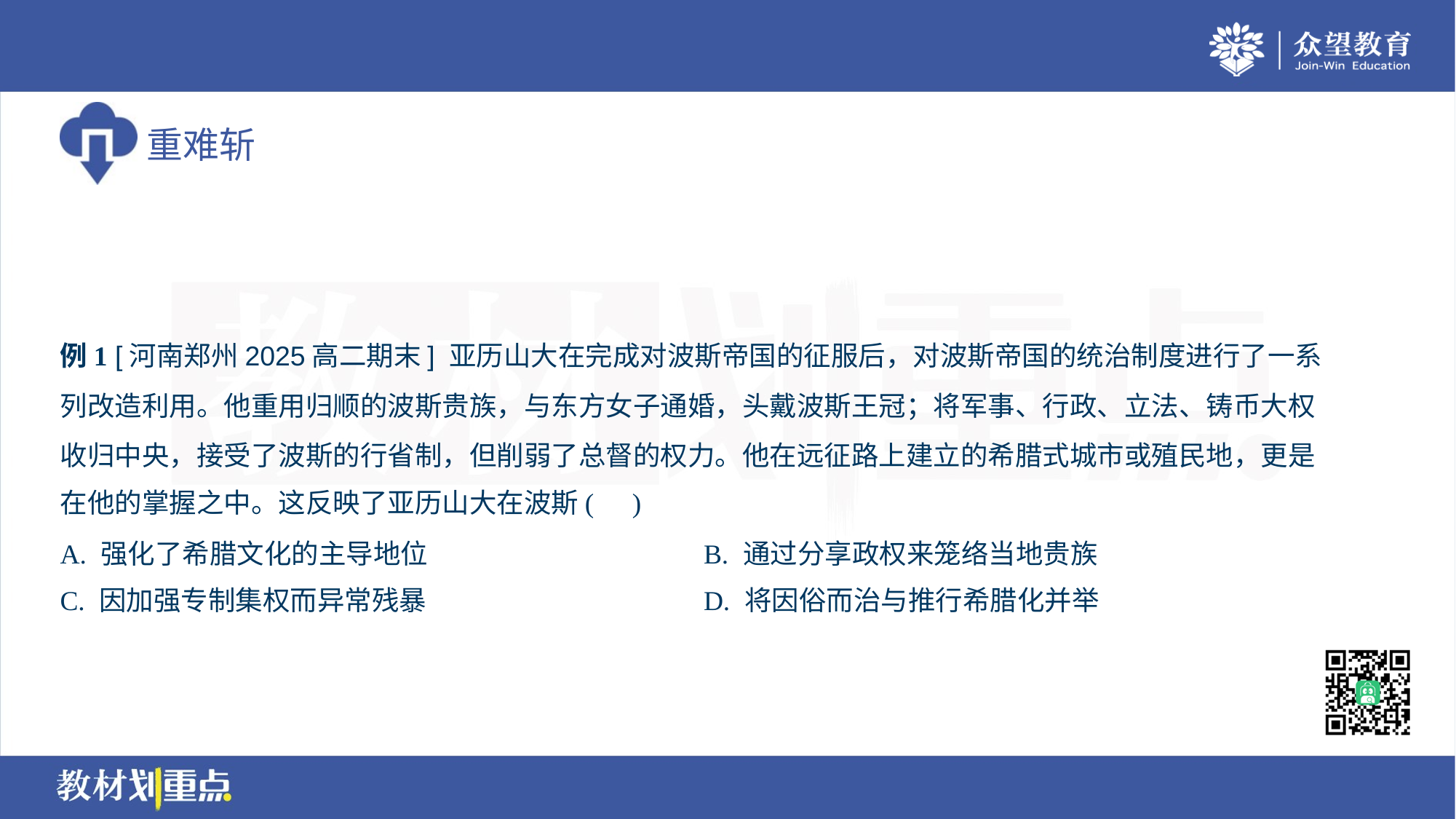

例1 [河南郑州2025高二期末] 亚历山大在完成对波斯帝国的征服后，对波斯帝国的统治制度进行了一系
列改造利用。他重用归顺的波斯贵族，与东方女子通婚，头戴波斯王冠；将军事、行政、立法、铸币大权
收归中央，接受了波斯的行省制，但削弱了总督的权力。他在远征路上建立的希腊式城市或殖民地，更是
在他的掌握之中。这反映了亚历山大在波斯(     )
A. 强化了希腊文化的主导地位	B. 通过分享政权来笼络当地贵族
C. 因加强专制集权而异常残暴	D. 将因俗而治与推行希腊化并举